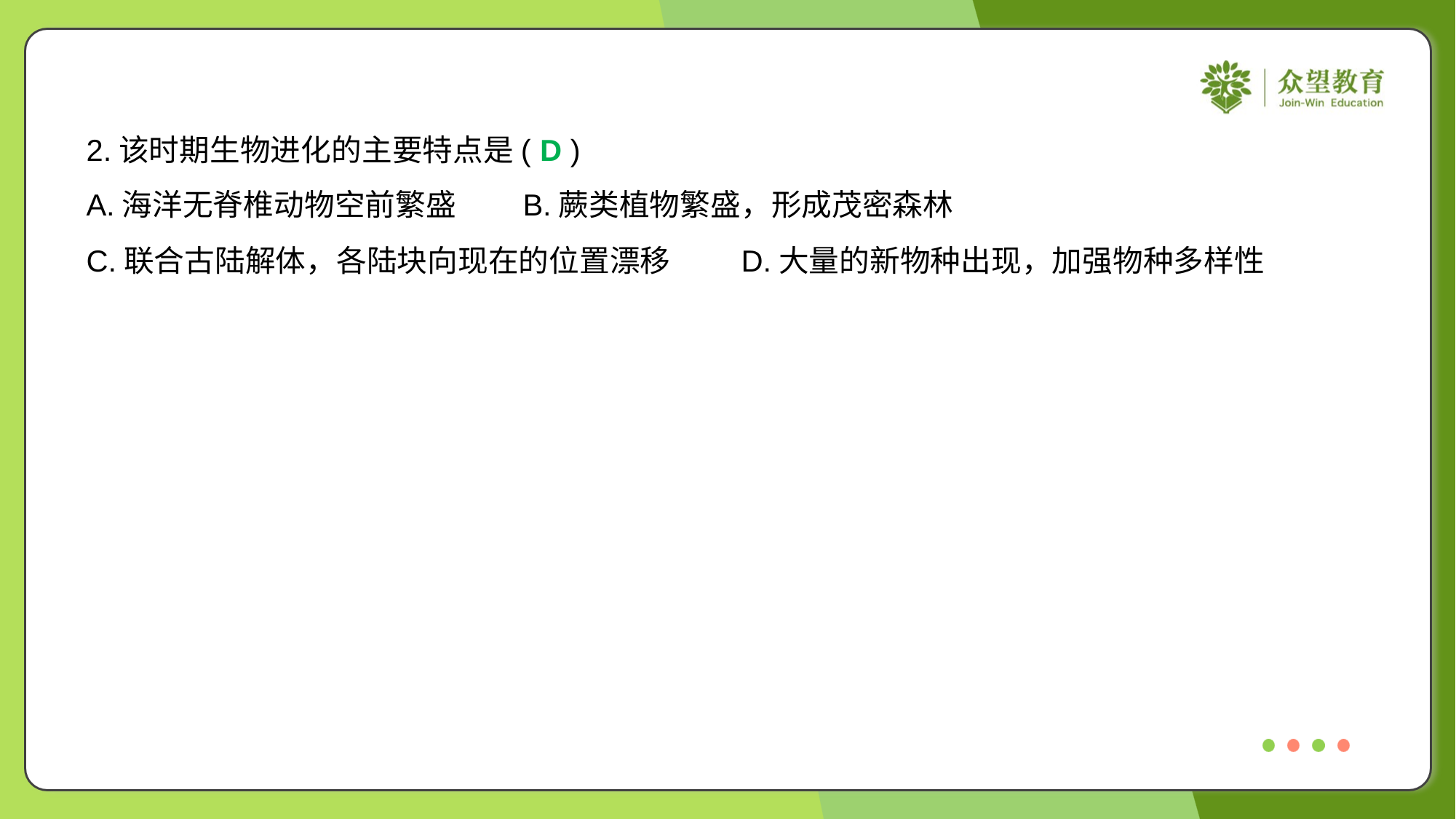

2.该时期生物进化的主要特点是(     )
D
A.海洋无脊椎动物空前繁盛	B.蕨类植物繁盛，形成茂密森林
C.联合古陆解体，各陆块向现在的位置漂移	D.大量的新物种出现，加强物种多样性